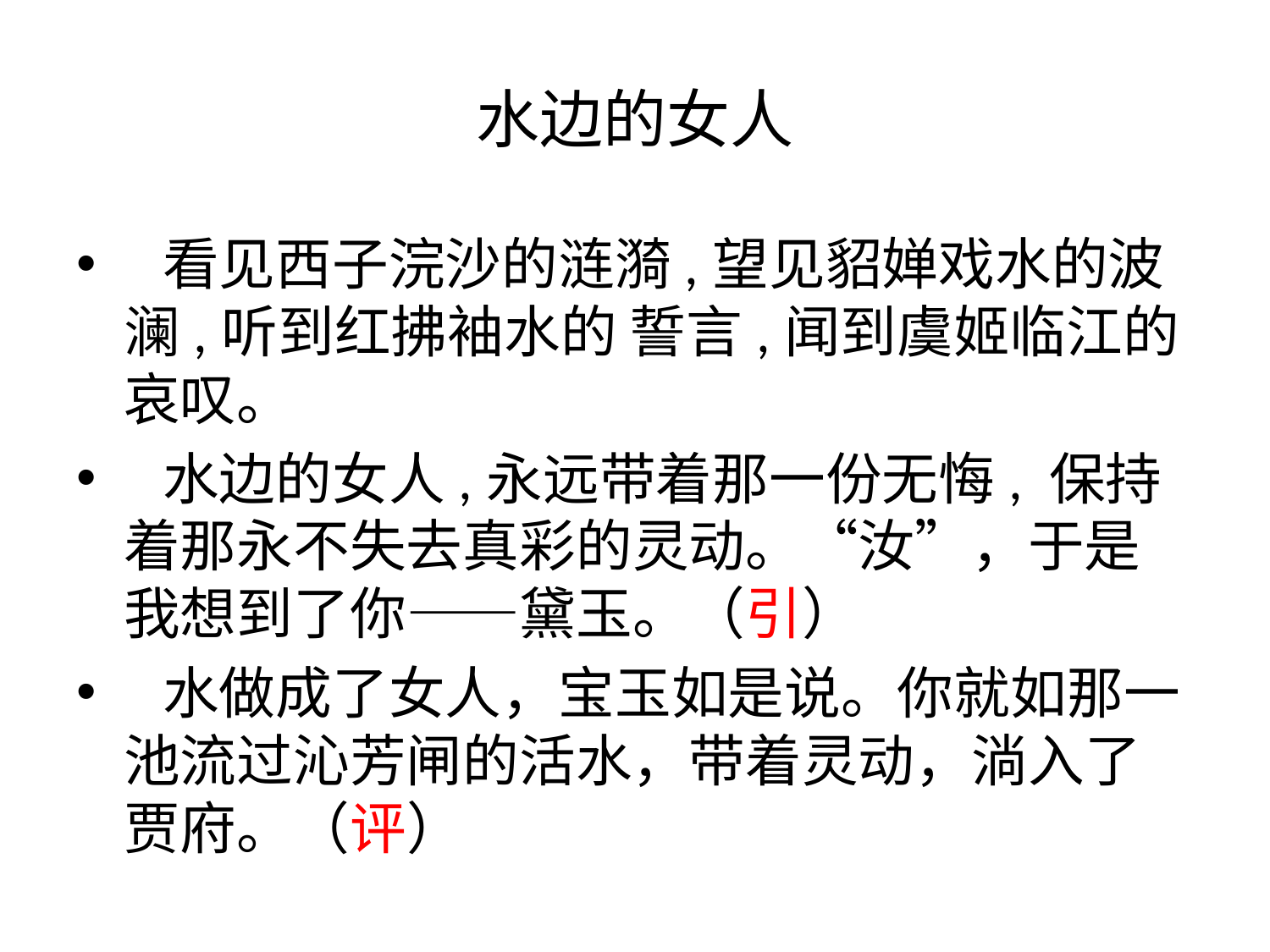

# 水边的女人
  看见西子浣沙的涟漪,望见貂婵戏水的波澜,听到红拂袖水的 誓言,闻到虞姬临江的哀叹。
  水边的女人,永远带着那一份无悔, 保持着那永不失去真彩的灵动。“汝”，于是我想到了你——黛玉。（引）
  水做成了女人，宝玉如是说。你就如那一池流过沁芳闸的活水，带着灵动，淌入了贾府。（评）